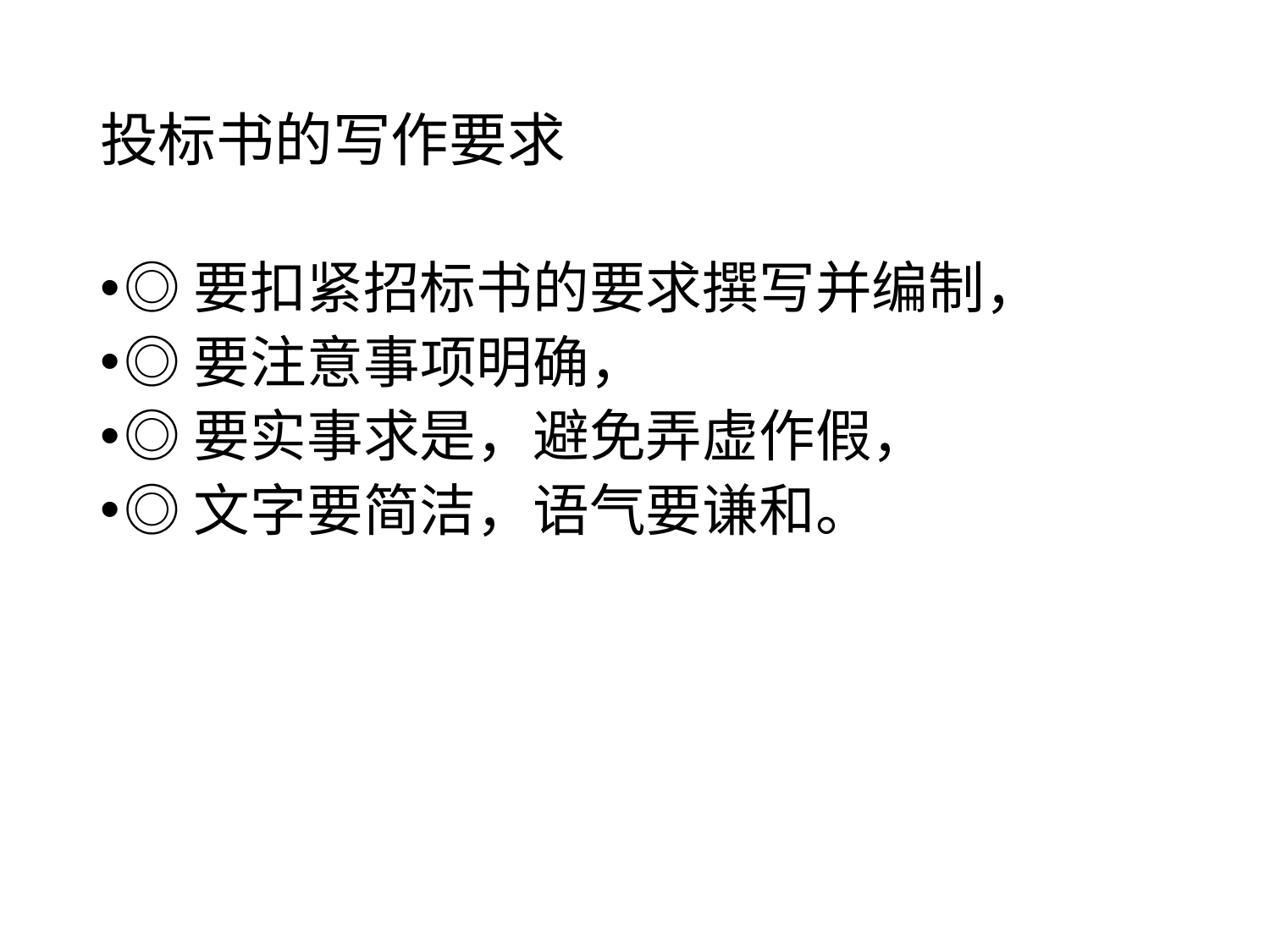

# 投标书的写作要求
◎要扣紧招标书的要求撰写并编制，
◎要注意事项明确，
◎要实事求是，避免弄虚作假，
◎文字要简洁，语气要谦和。